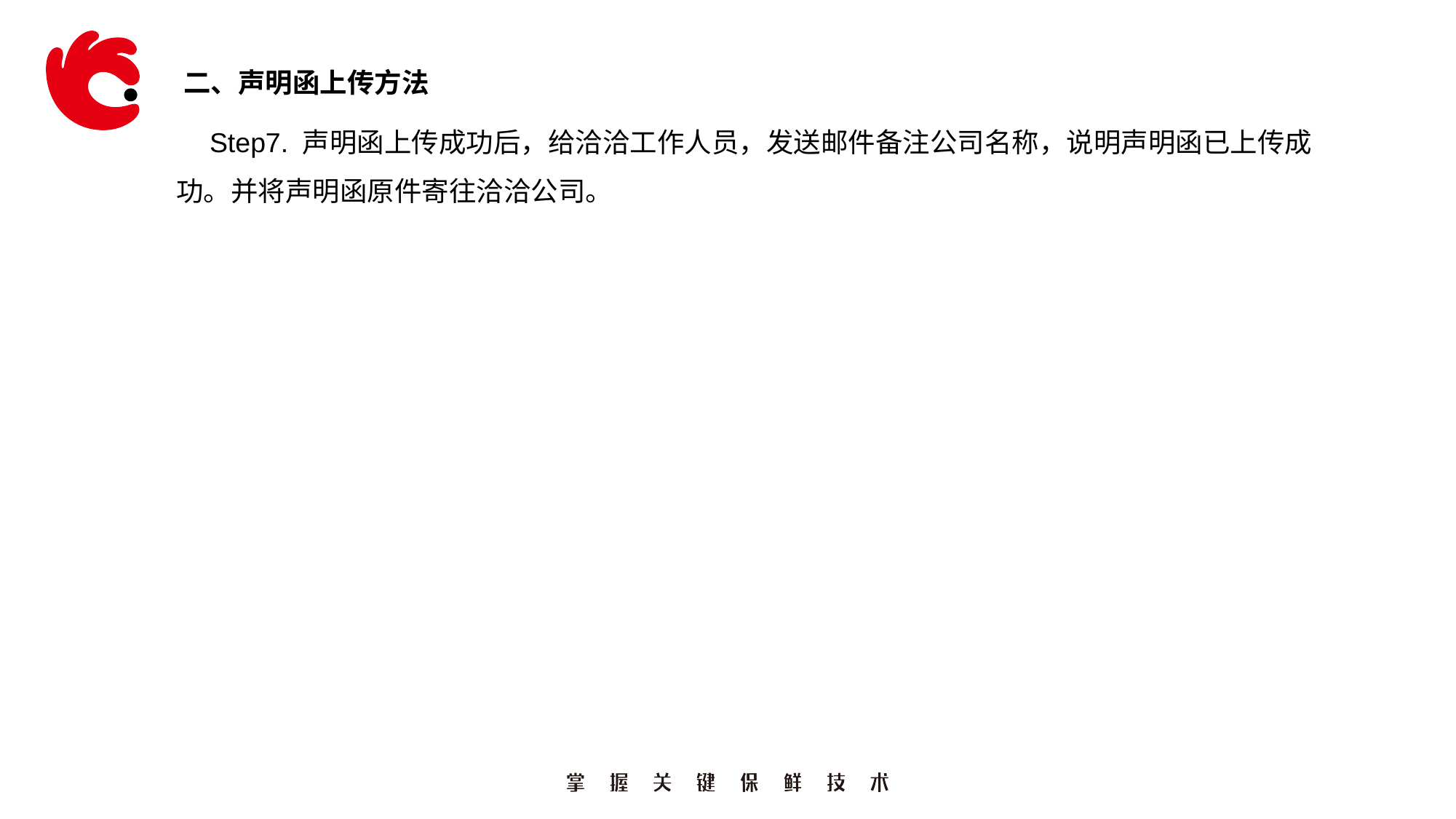

# 二、声明函上传方法
Step7. 声明函上传成功后，给洽洽工作人员，发送邮件备注公司名称，说明声明函已上传成功。并将声明函原件寄往洽洽公司。